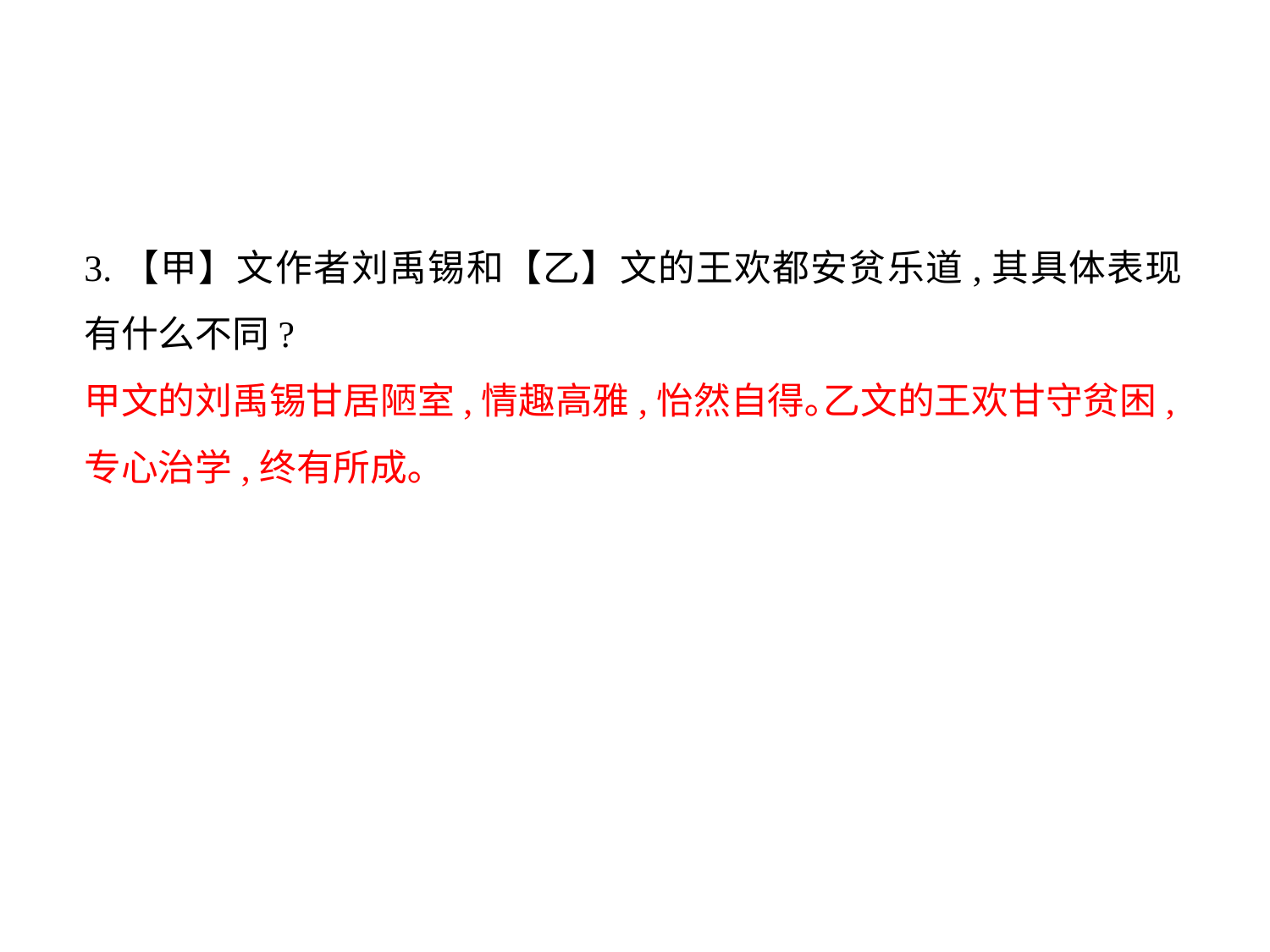

3.【甲】文作者刘禹锡和【乙】文的王欢都安贫乐道,其具体表现有什么不同?
甲文的刘禹锡甘居陋室,情趣高雅,怡然自得｡乙文的王欢甘守贫困,专心治学,终有所成｡